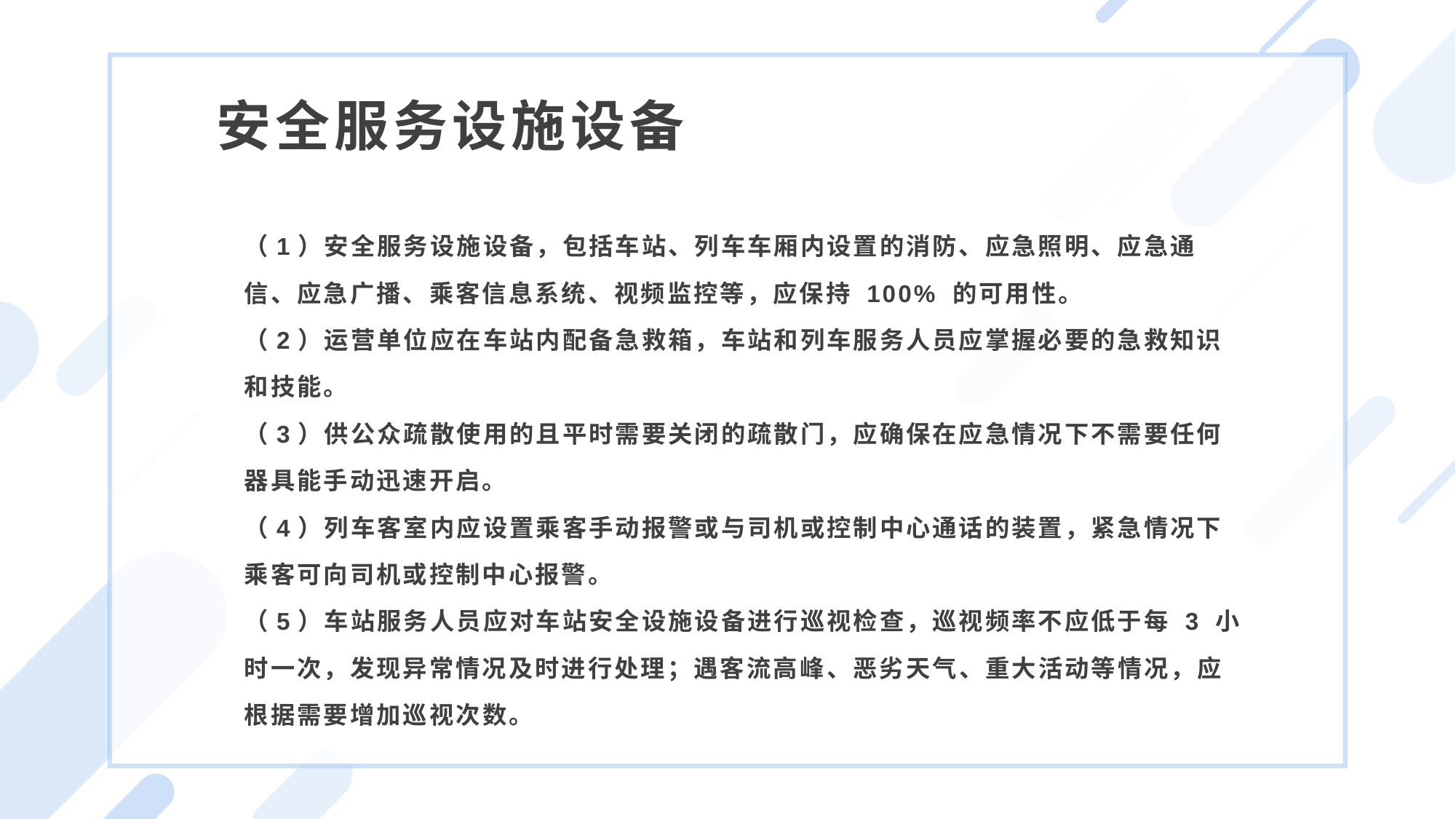

安全服务设施设备
（1）安全服务设施设备，包括车站、列车车厢内设置的消防、应急照明、应急通
信、应急广播、乘客信息系统、视频监控等，应保持 100% 的可用性。
（2）运营单位应在车站内配备急救箱，车站和列车服务人员应掌握必要的急救知识
和技能。
（3）供公众疏散使用的且平时需要关闭的疏散门，应确保在应急情况下不需要任何
器具能手动迅速开启。
（4）列车客室内应设置乘客手动报警或与司机或控制中心通话的装置，紧急情况下
乘客可向司机或控制中心报警。
（5）车站服务人员应对车站安全设施设备进行巡视检查，巡视频率不应低于每 3 小
时一次，发现异常情况及时进行处理；遇客流高峰、恶劣天气、重大活动等情况，应
根据需要增加巡视次数。